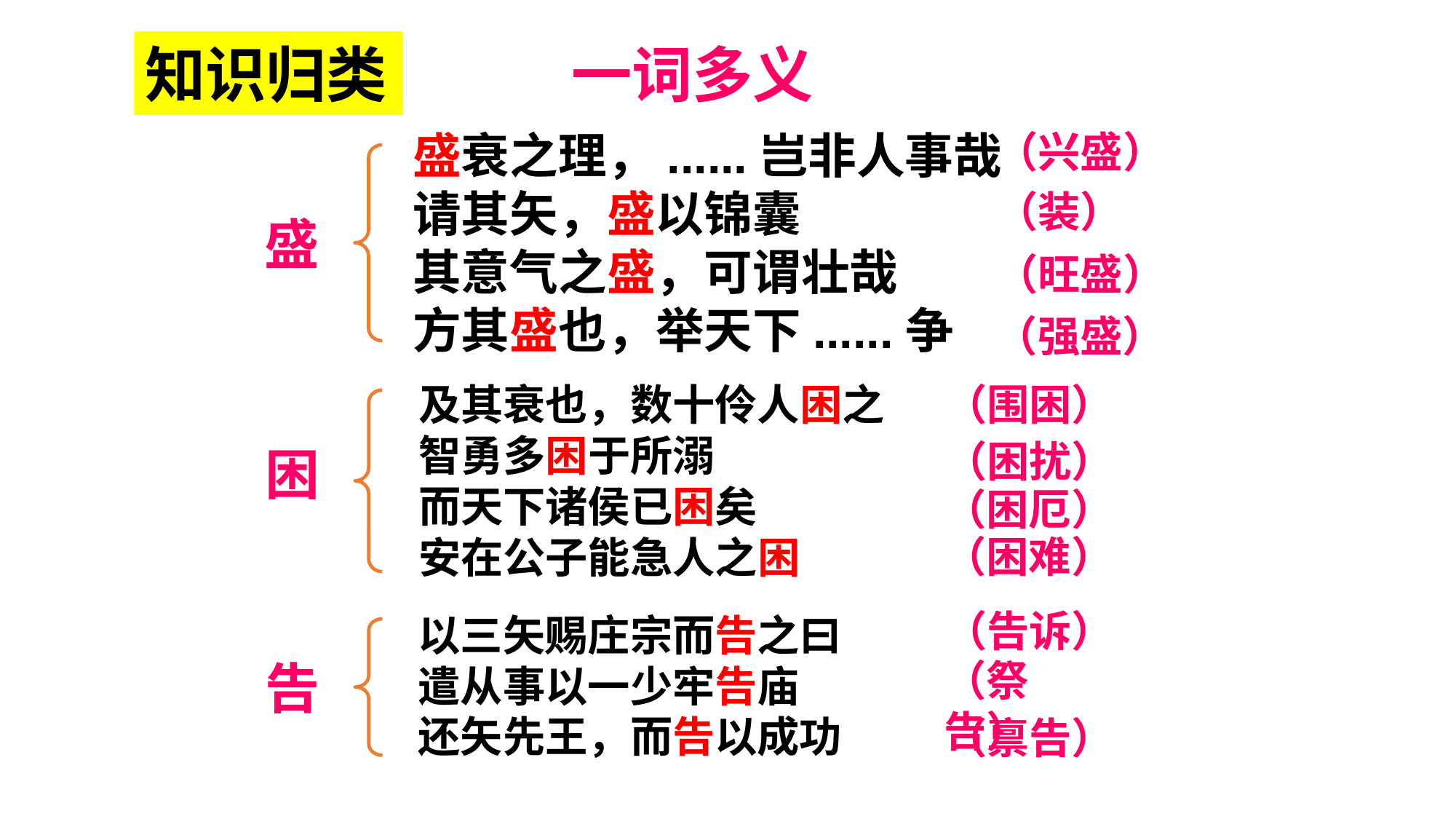

知识归类
一词多义
盛衰之理，......岂非人事哉
请其矢，盛以锦囊
其意气之盛，可谓壮哉
方其盛也，举天下......争
（兴盛）

（装）
盛
（旺盛）
（强盛）

及其衰也，数十伶人困之
智勇多困于所溺
而天下诸侯已困矣
安在公子能急人之困
（围困）

（困扰）
困
（困厄）
（困难）
（告诉）
以三矢赐庄宗而告之曰
遣从事以一少牢告庙
还矢先王，而告以成功

告
（祭告）
（禀告）